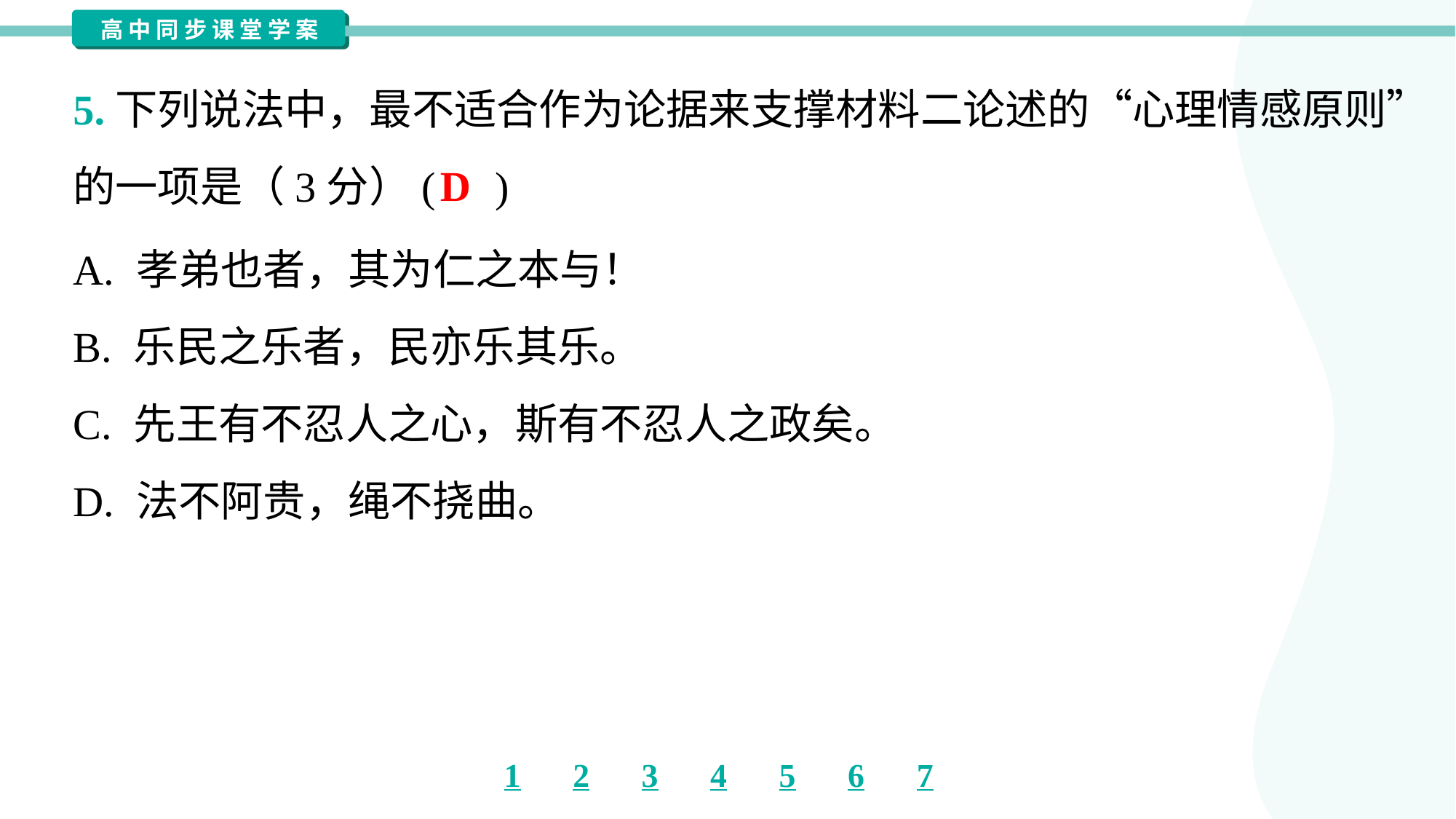

5.下列说法中，最不适合作为论据来支撑材料二论述的“心理情感原则”
的一项是（3分）(     )
D
A. 孝弟也者，其为仁之本与！
B. 乐民之乐者，民亦乐其乐。
C. 先王有不忍人之心，斯有不忍人之政矣。
D. 法不阿贵，绳不挠曲。